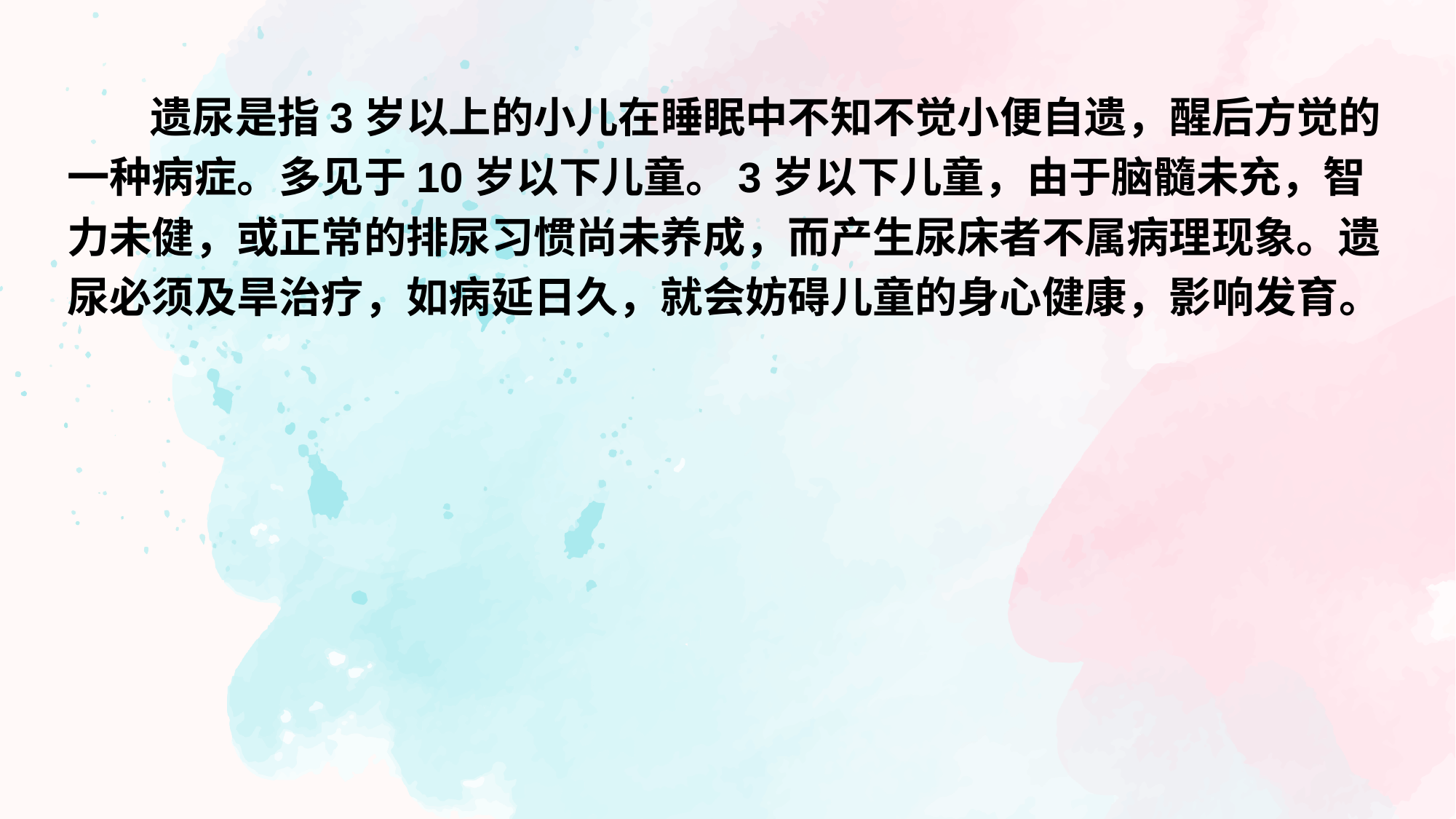

遗尿是指3岁以上的小儿在睡眠中不知不觉小便自遗，醒后方觉的一种病症。多见于10岁以下儿童。3岁以下儿童，由于脑髓未充，智力未健，或正常的排尿习惯尚未养成，而产生尿床者不属病理现象。遗尿必须及旱治疗，如病延日久，就会妨碍儿童的身心健康，影响发育。